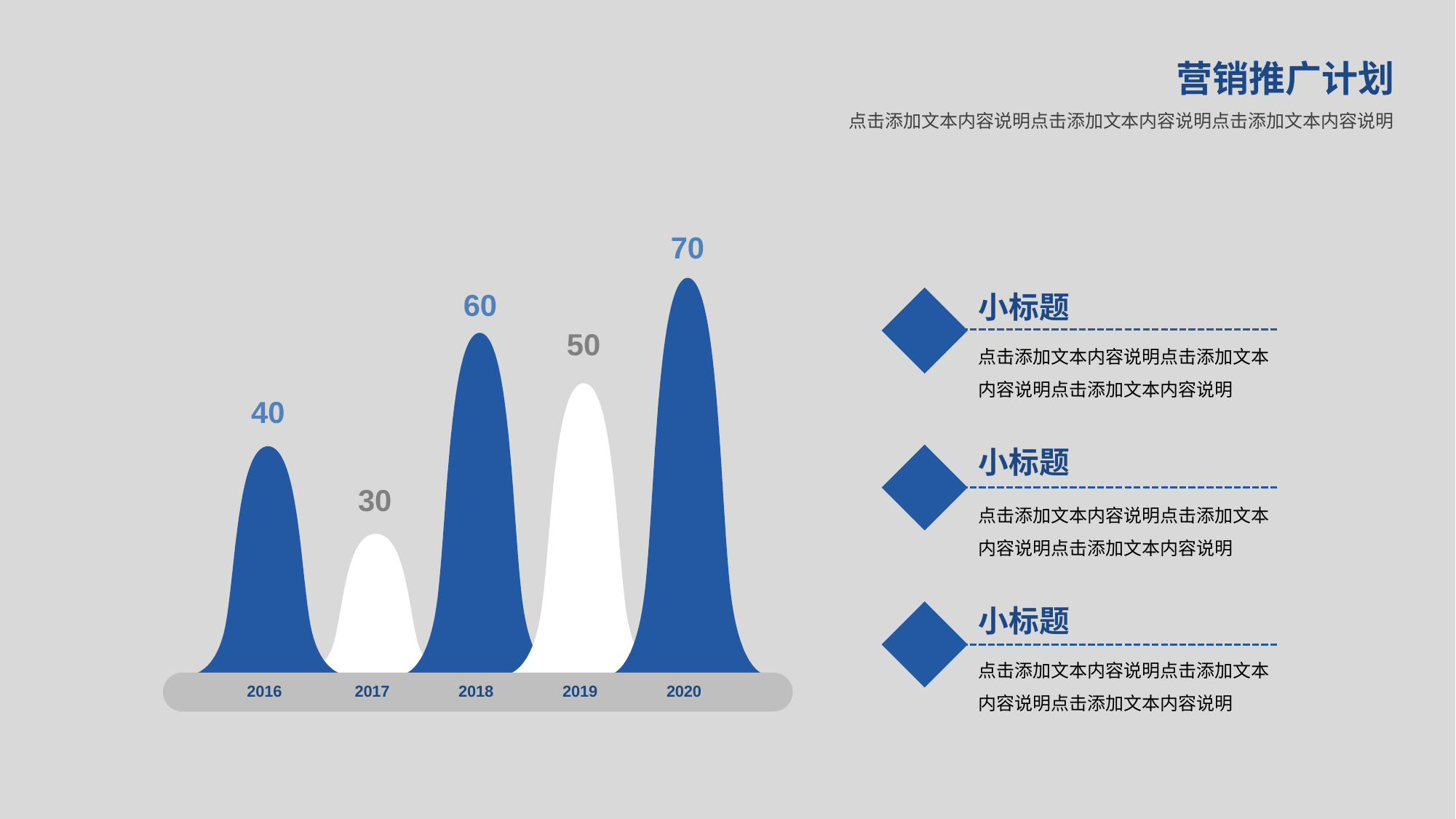

营销推广计划
点击添加文本内容说明点击添加文本内容说明点击添加文本内容说明
70

小标题
60

50
点击添加文本内容说明点击添加文本内容说明点击添加文本内容说明

40
小标题

30
点击添加文本内容说明点击添加文本内容说明点击添加文本内容说明

小标题

点击添加文本内容说明点击添加文本内容说明点击添加文本内容说明

2016
2017
2018
2019
2020